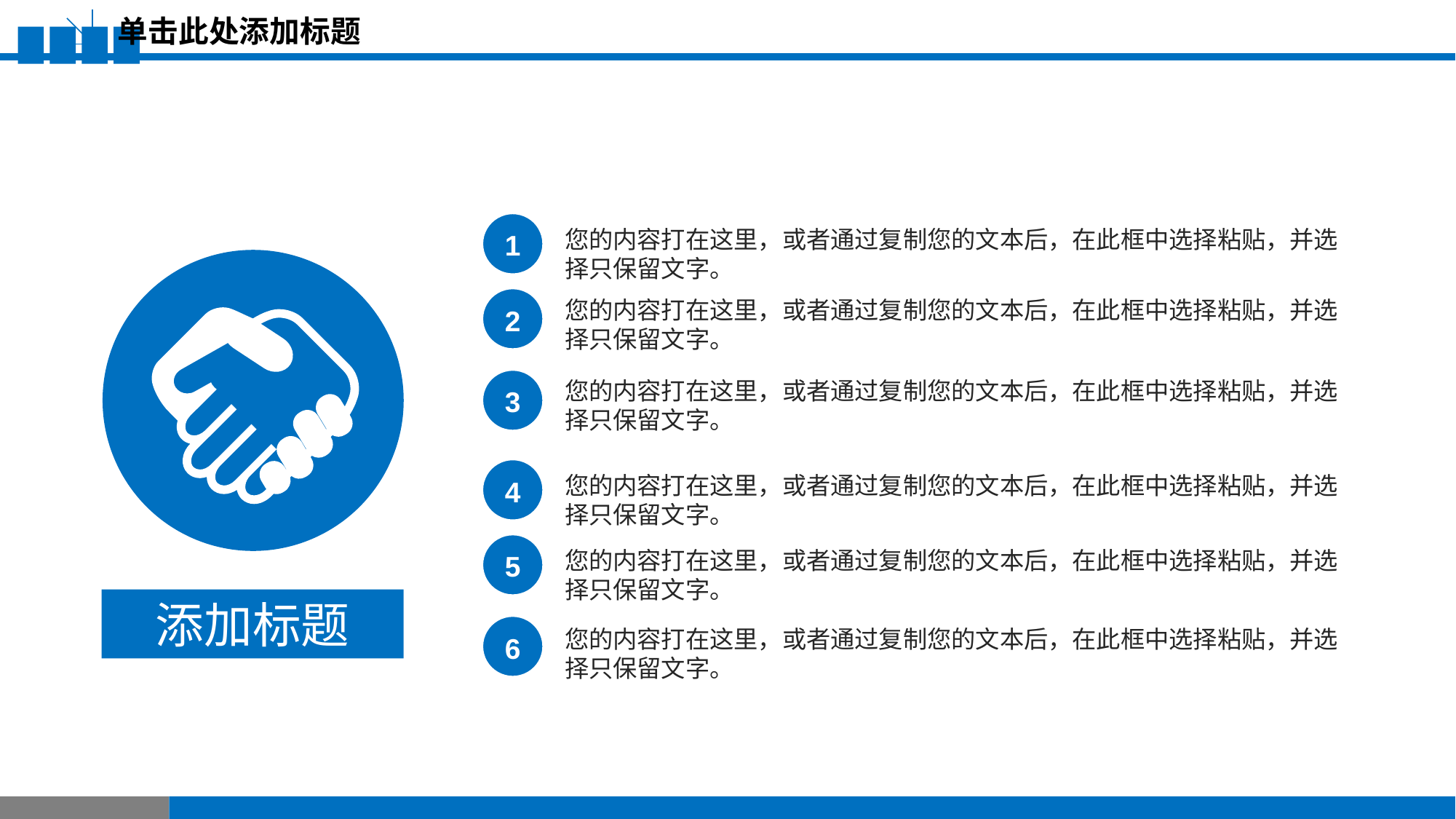

单击此处添加标题
1
您的内容打在这里，或者通过复制您的文本后，在此框中选择粘贴，并选择只保留文字。

2
您的内容打在这里，或者通过复制您的文本后，在此框中选择粘贴，并选择只保留文字。
3
您的内容打在这里，或者通过复制您的文本后，在此框中选择粘贴，并选择只保留文字。
4
您的内容打在这里，或者通过复制您的文本后，在此框中选择粘贴，并选择只保留文字。
5
您的内容打在这里，或者通过复制您的文本后，在此框中选择粘贴，并选择只保留文字。
添加标题
6
您的内容打在这里，或者通过复制您的文本后，在此框中选择粘贴，并选择只保留文字。